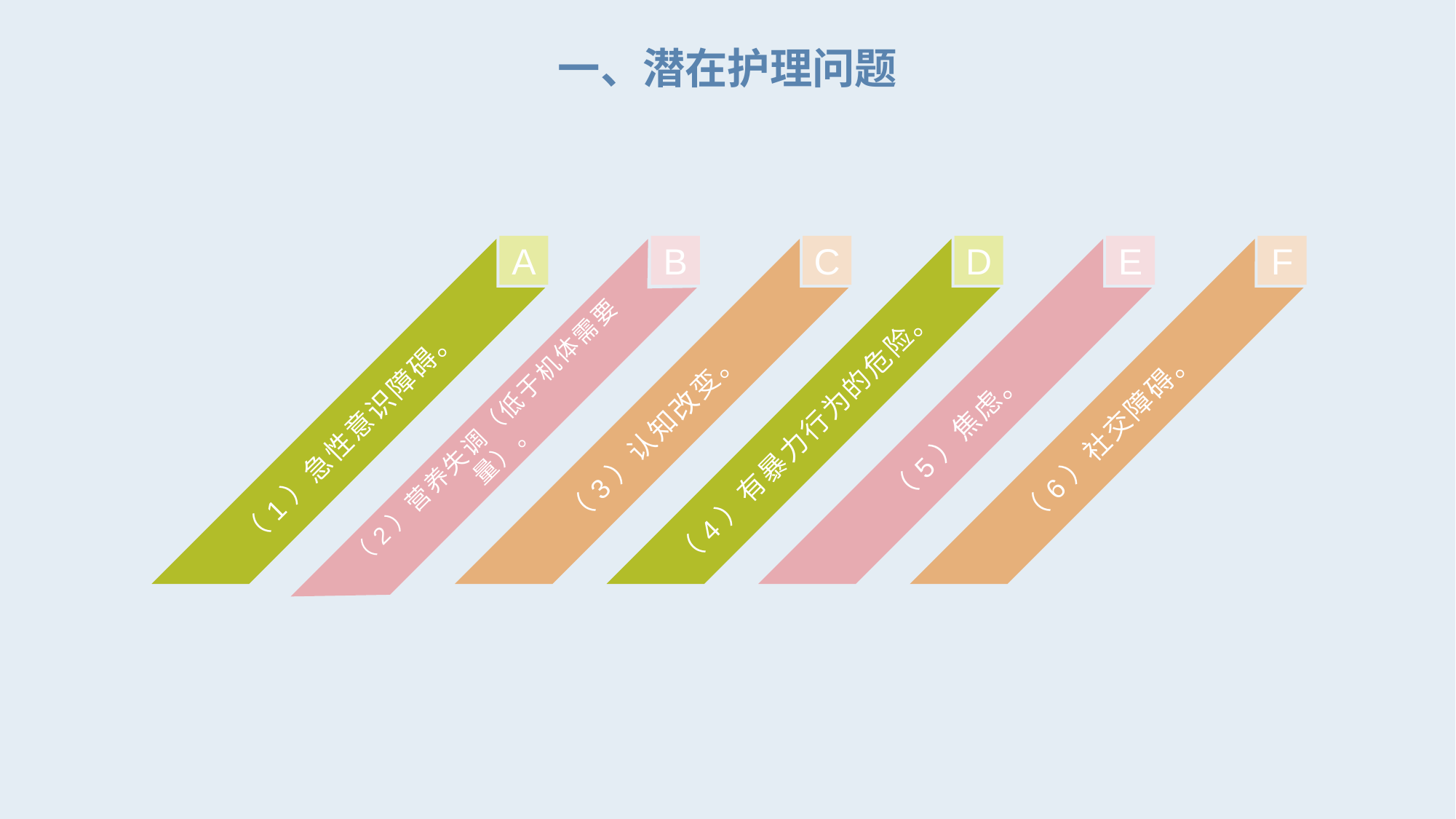

一、潜在护理问题
A
（1）急性意识障碍。
B
（2）营养失调（低于机体需要量）。
C
（3）认知改变。
D
（4）有暴力行为的危险。
E
（5）焦虑。
F
（6）社交障碍。